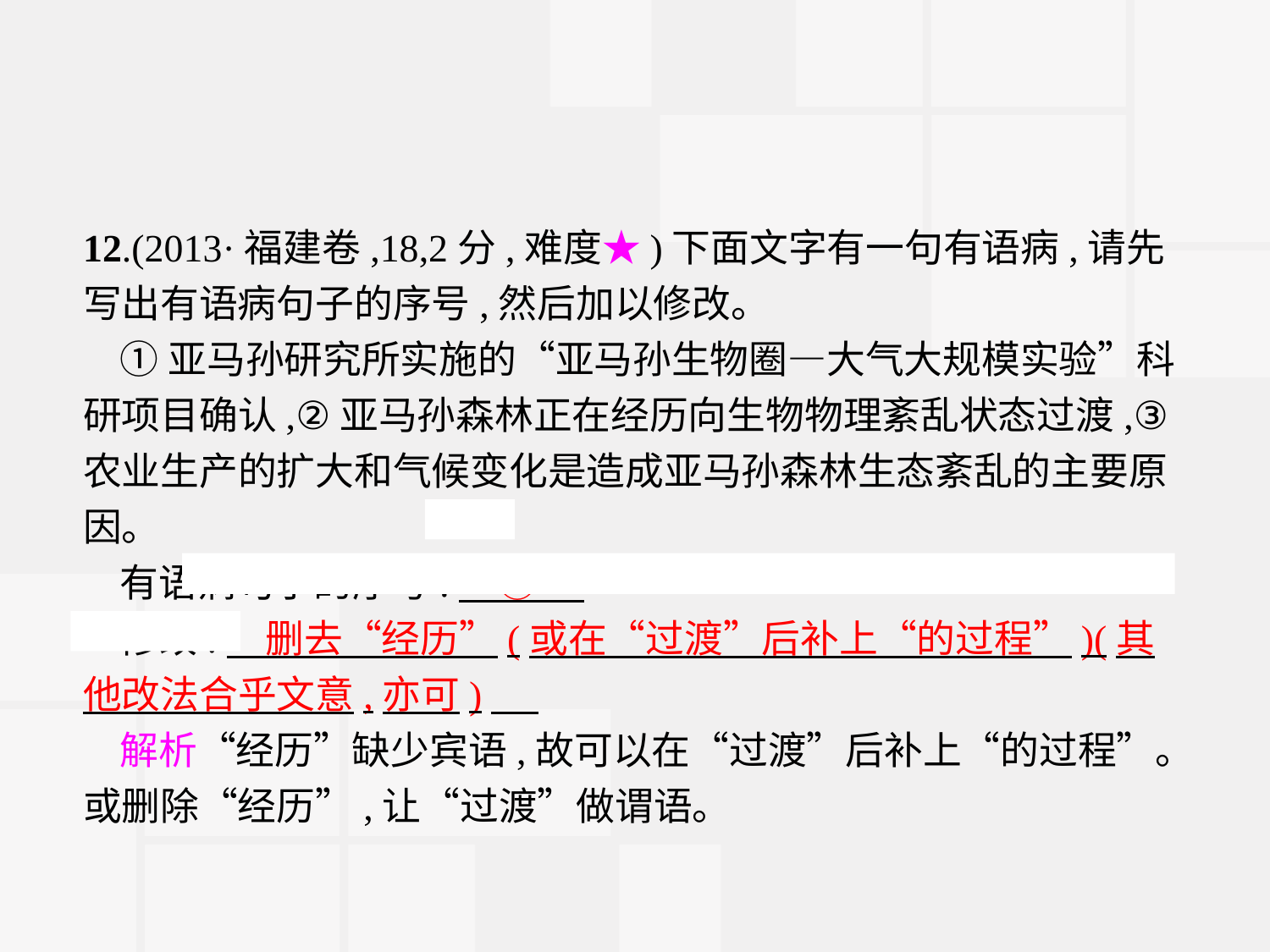

12.(2013·福建卷,18,2分,难度★)下面文字有一句有语病,请先写出有语病句子的序号,然后加以修改。
①亚马孙研究所实施的“亚马孙生物圈—大气大规模实验”科研项目确认,②亚马孙森林正在经历向生物物理紊乱状态过渡,③农业生产的扩大和气候变化是造成亚马孙森林生态紊乱的主要原因。
有语病句子的序号:　②
修改:　删去“经历”(或在“过渡”后补上“的过程”)(其他改法合乎文意,亦可)
解析“经历”缺少宾语,故可以在“过渡”后补上“的过程”。或删除“经历”,让“过渡”做谓语。